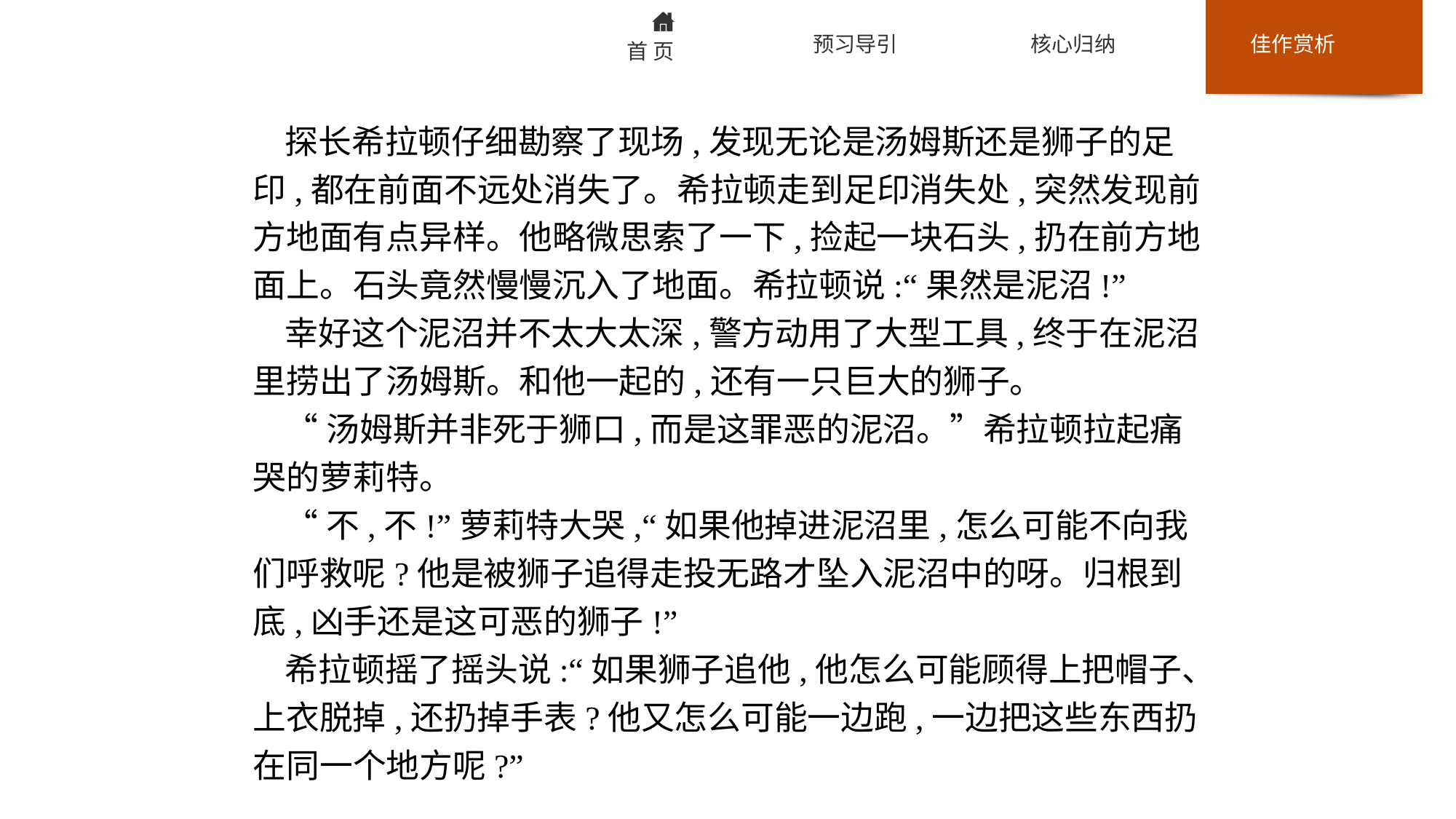

探长希拉顿仔细勘察了现场,发现无论是汤姆斯还是狮子的足印,都在前面不远处消失了。希拉顿走到足印消失处,突然发现前方地面有点异样。他略微思索了一下,捡起一块石头,扔在前方地面上。石头竟然慢慢沉入了地面。希拉顿说:“果然是泥沼!”
幸好这个泥沼并不太大太深,警方动用了大型工具,终于在泥沼里捞出了汤姆斯。和他一起的,还有一只巨大的狮子。
“汤姆斯并非死于狮口,而是这罪恶的泥沼。”希拉顿拉起痛哭的萝莉特。
“不,不!”萝莉特大哭,“如果他掉进泥沼里,怎么可能不向我们呼救呢?他是被狮子追得走投无路才坠入泥沼中的呀。归根到底,凶手还是这可恶的狮子!”
希拉顿摇了摇头说:“如果狮子追他,他怎么可能顾得上把帽子、上衣脱掉,还扔掉手表?他又怎么可能一边跑,一边把这些东西扔在同一个地方呢?”